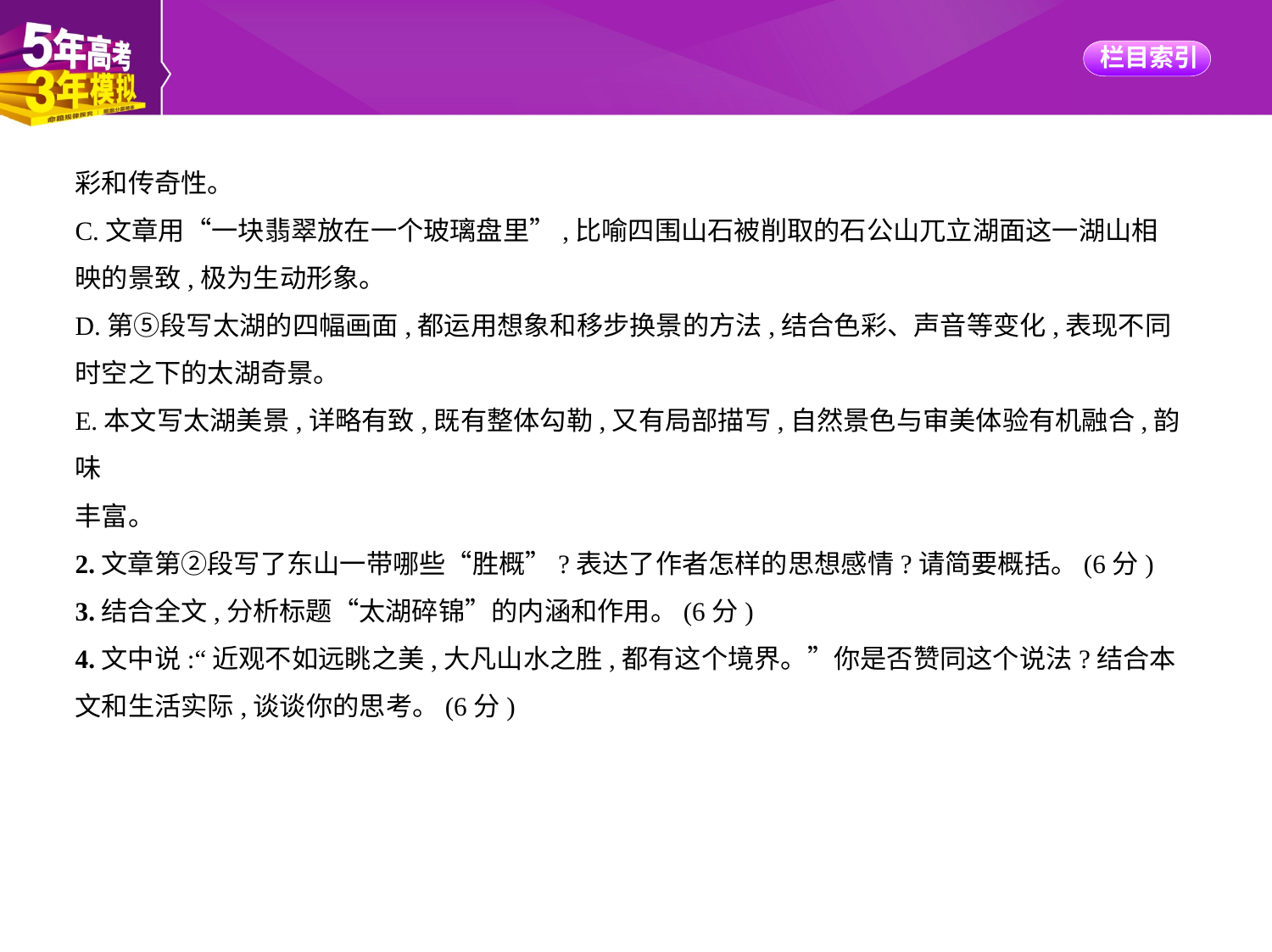

彩和传奇性。
C.文章用“一块翡翠放在一个玻璃盘里”,比喻四围山石被削取的石公山兀立湖面这一湖山相
映的景致,极为生动形象。
D.第⑤段写太湖的四幅画面,都运用想象和移步换景的方法,结合色彩、声音等变化,表现不同
时空之下的太湖奇景。
E.本文写太湖美景,详略有致,既有整体勾勒,又有局部描写,自然景色与审美体验有机融合,韵味
丰富。
2.文章第②段写了东山一带哪些“胜概”?表达了作者怎样的思想感情?请简要概括。(6分)
3.结合全文,分析标题“太湖碎锦”的内涵和作用。(6分)
4.文中说:“近观不如远眺之美,大凡山水之胜,都有这个境界。”你是否赞同这个说法?结合本
文和生活实际,谈谈你的思考。(6分)